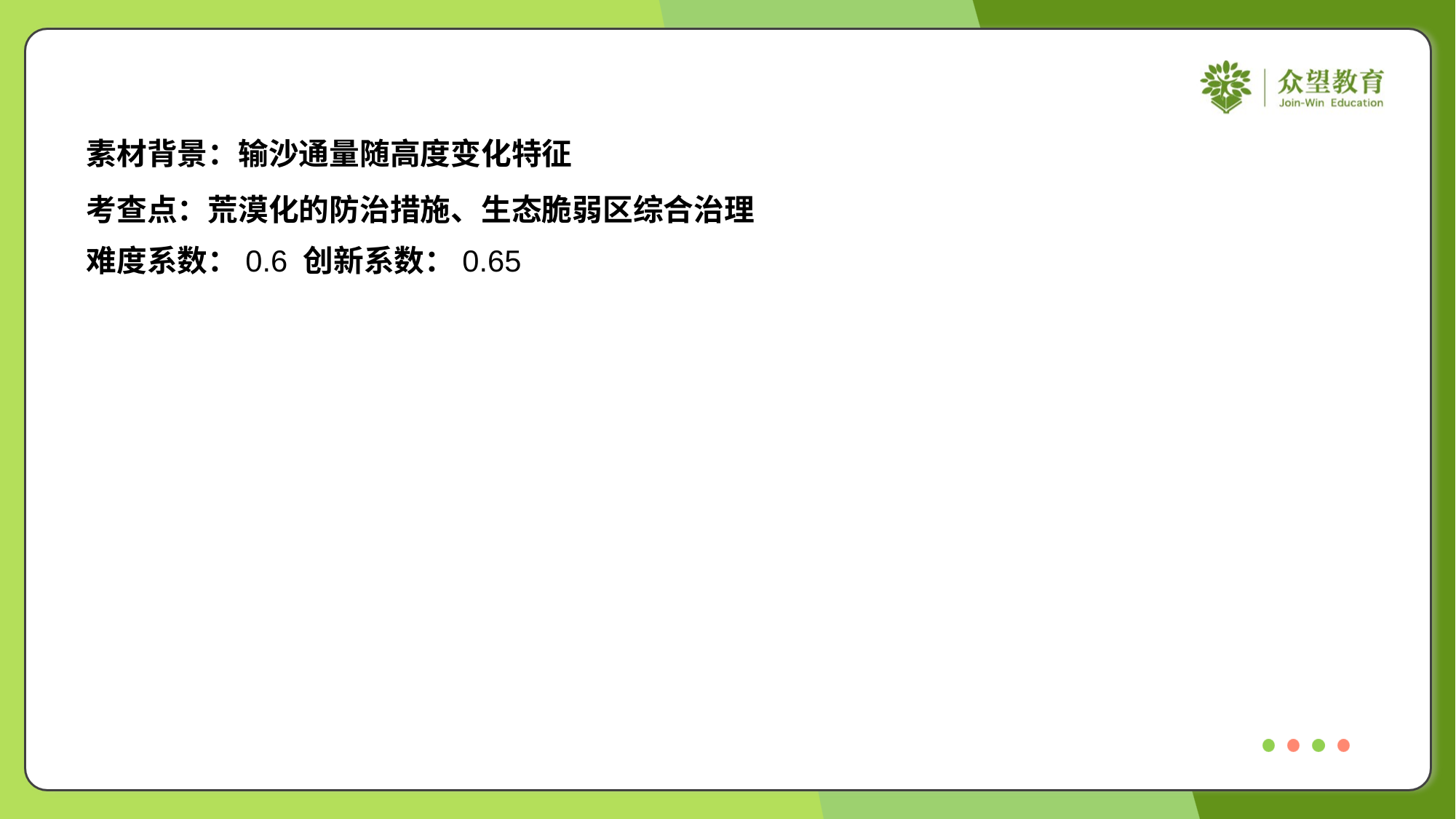

素材背景：输沙通量随高度变化特征
考查点：荒漠化的防治措施、生态脆弱区综合治理
难度系数：0.6 创新系数：0.65